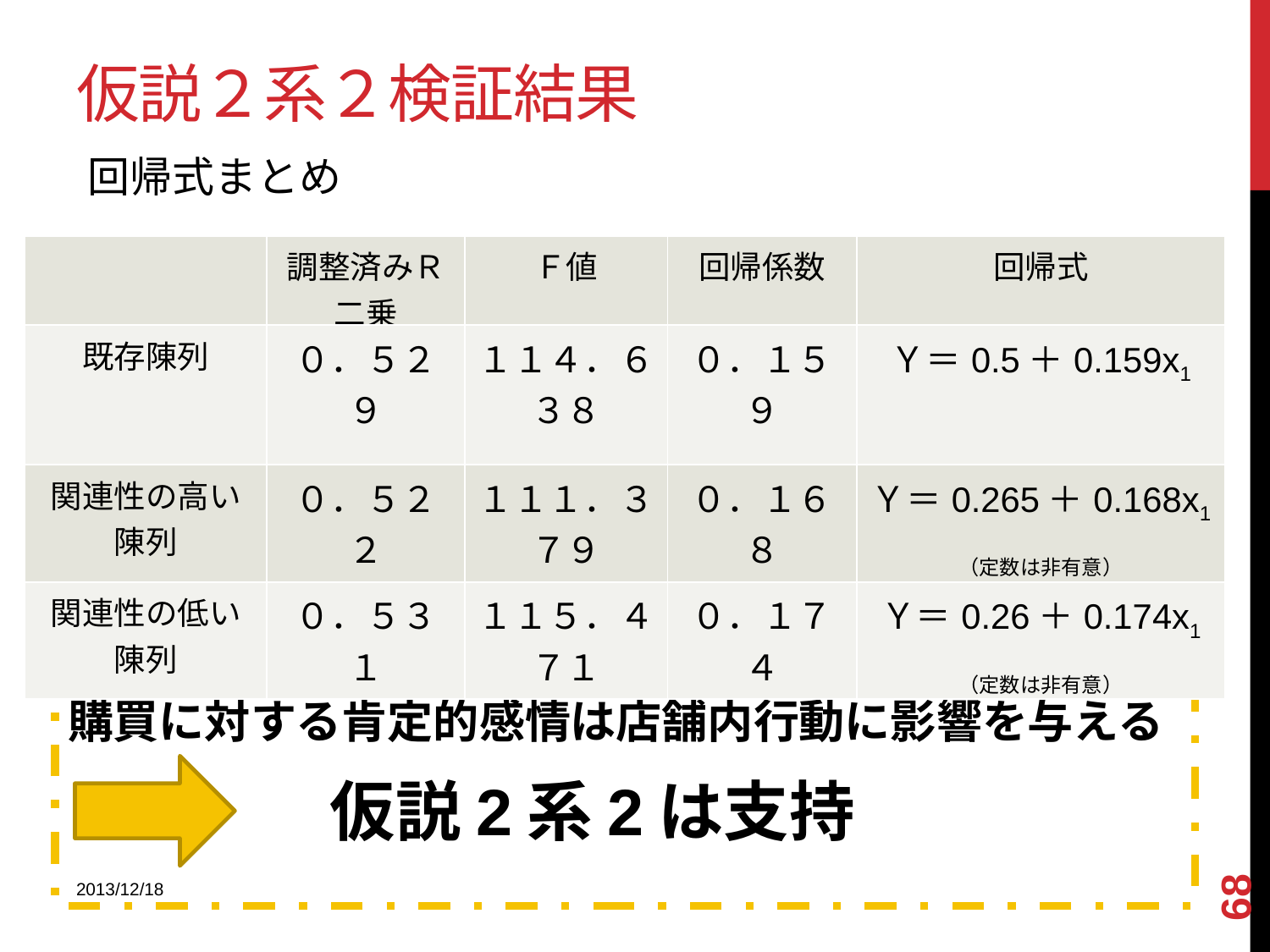

# 仮説２系２検証結果
回帰式まとめ
|  | 調整済みＲ二乗 | Ｆ値 | 回帰係数 | 回帰式 |
| --- | --- | --- | --- | --- |
| 既存陳列 | ０．５２９ | １１４．６３８ | ０．１５９ | Ｙ＝0.5＋0.159x1 |
| 関連性の高い陳列 | ０．５２２ | １１１．３７９ | ０．１６８ | Ｙ＝0.265＋0.168x1 （定数は非有意） |
| 関連性の低い陳列 | ０．５３１ | １１５．４７１ | ０．１７４ | Ｙ＝0.26＋0.174x1 （定数は非有意） |
購買に対する肯定的感情は店舗内行動に影響を与える
　　　　仮説2系2は支持

68
2013/12/18